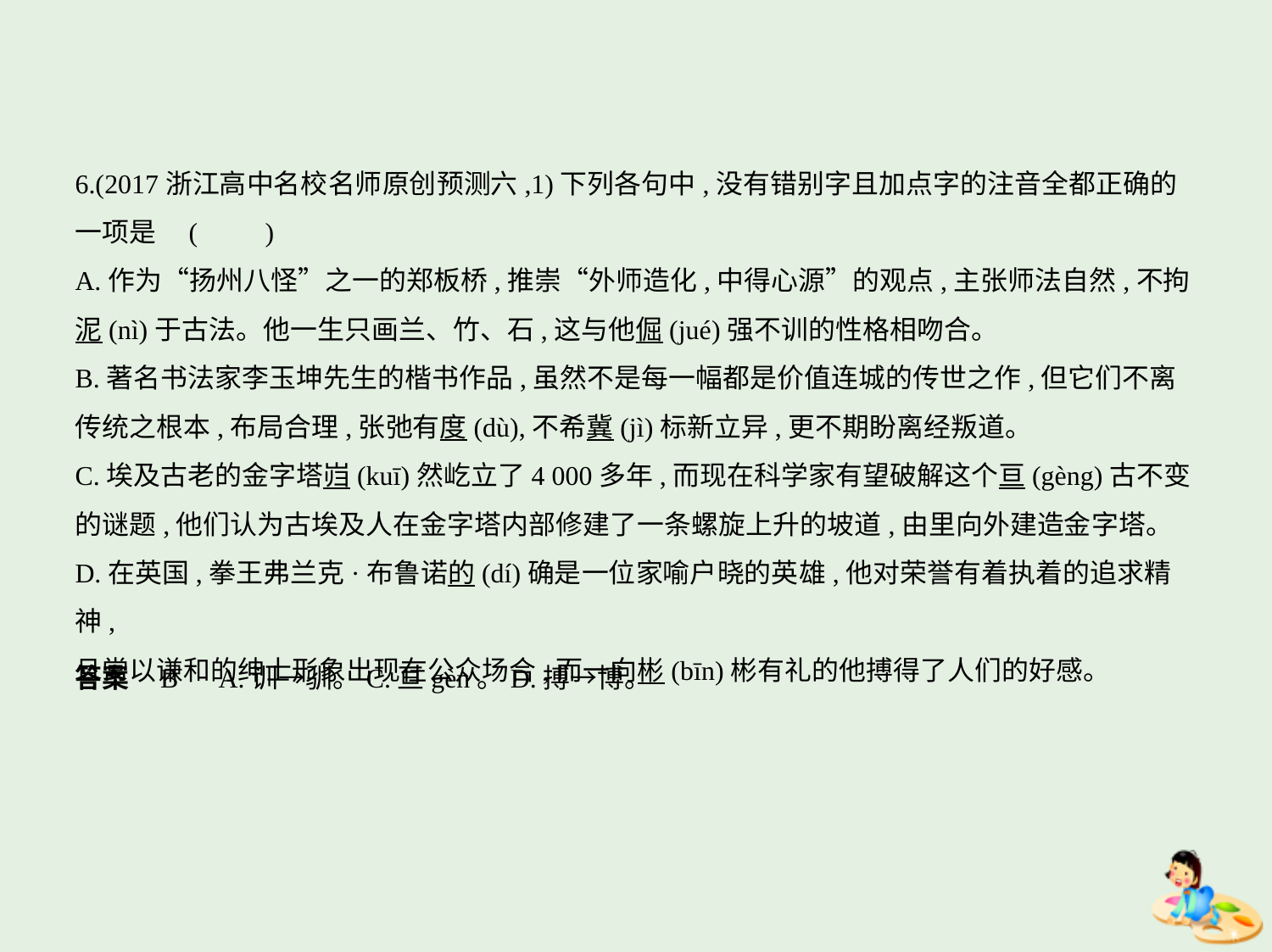

6.(2017浙江高中名校名师原创预测六,1)下列各句中,没有错别字且加点字的注音全都正确的
一项是 (　　)
A.作为“扬州八怪”之一的郑板桥,推崇“外师造化,中得心源”的观点,主张师法自然,不拘
泥(nì)于古法。他一生只画兰、竹、石,这与他倔(jué)强不训的性格相吻合。
B.著名书法家李玉坤先生的楷书作品,虽然不是每一幅都是价值连城的传世之作,但它们不离
传统之根本,布局合理,张弛有度(dù),不希冀(jì)标新立异,更不期盼离经叛道。
C.埃及古老的金字塔岿(kuī)然屹立了4 000多年,而现在科学家有望破解这个亘(gèng)古不变
的谜题,他们认为古埃及人在金字塔内部修建了一条螺旋上升的坡道,由里向外建造金字塔。
D.在英国,拳王弗兰克·布鲁诺的(dí)确是一位家喻户晓的英雄,他对荣誉有着执着的追求精神,
且常以谦和的绅士形象出现在公众场合,而一向彬(bīn)彬有礼的他搏得了人们的好感。
答案    B　A.训→驯。C.亘gèn。D.搏→博。